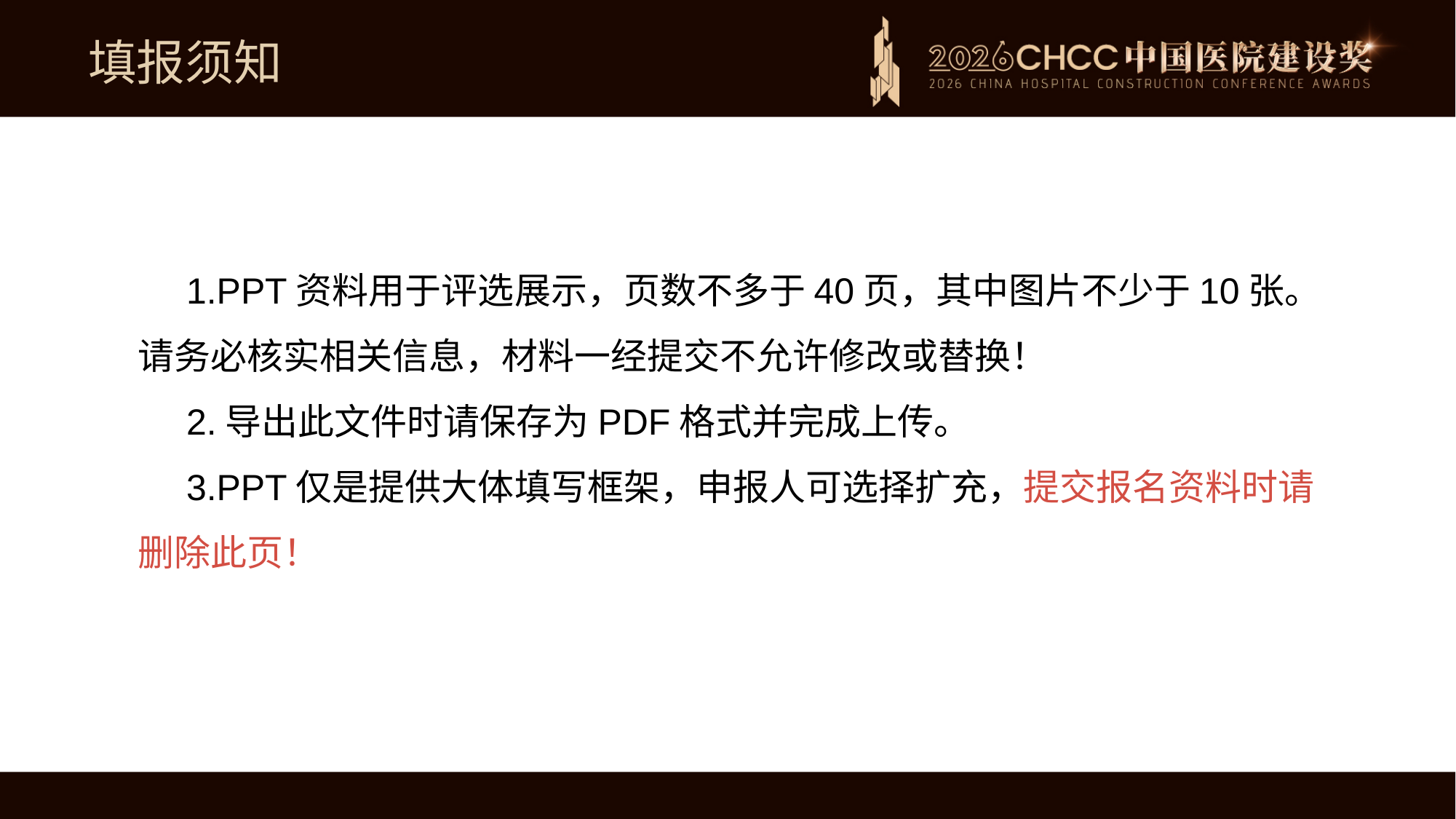

填报须知
1.PPT资料用于评选展示，页数不多于40页，其中图片不少于10张。请务必核实相关信息，材料一经提交不允许修改或替换！
2.导出此文件时请保存为PDF格式并完成上传。
3.PPT仅是提供大体填写框架，申报人可选择扩充，提交报名资料时请删除此页！